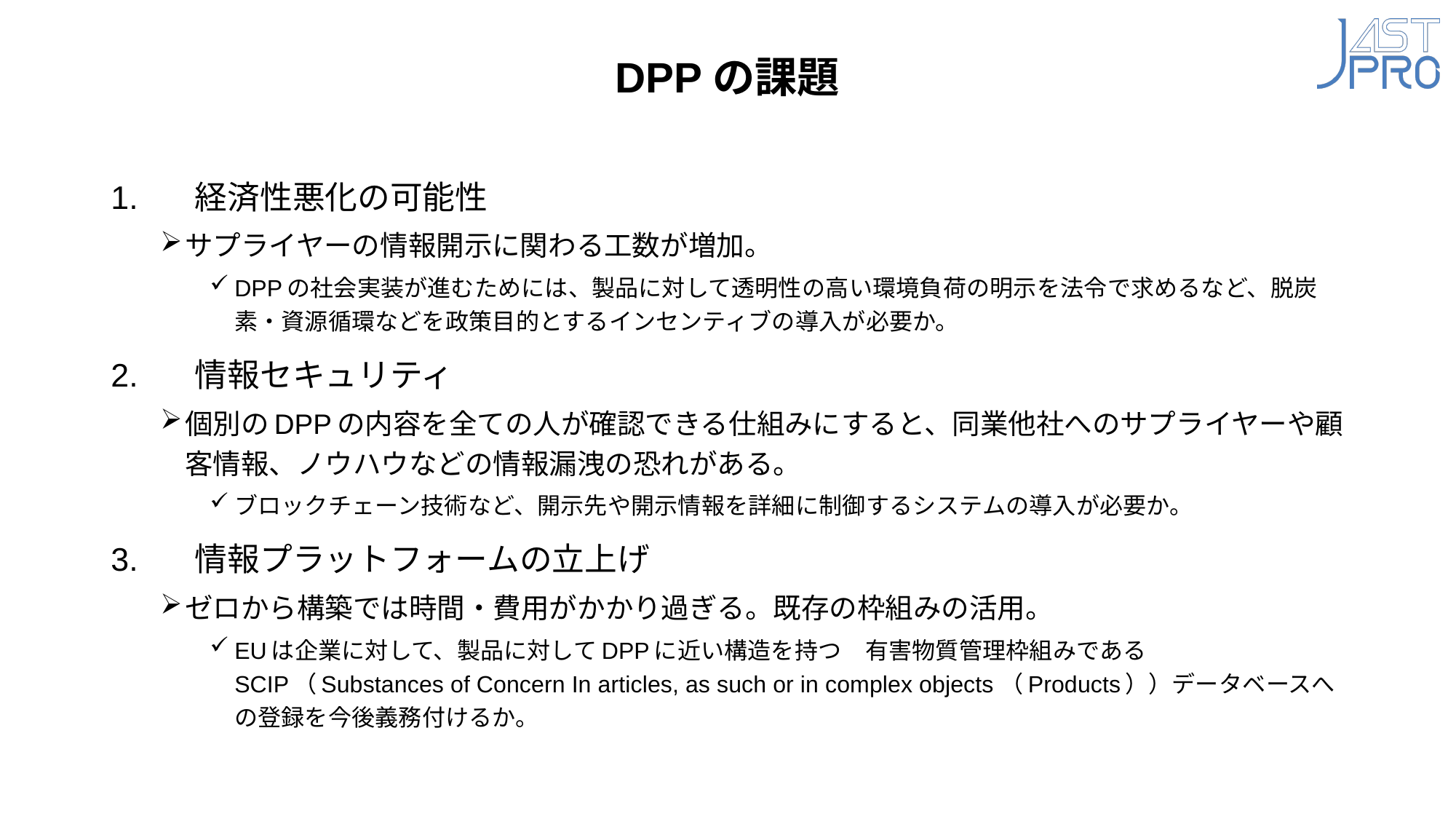

# DPPの課題
1.	経済性悪化の可能性
サプライヤーの情報開示に関わる工数が増加。
DPPの社会実装が進むためには、製品に対して透明性の高い環境負荷の明示を法令で求めるなど、脱炭素・資源循環などを政策目的とするインセンティブの導入が必要か。
2.	情報セキュリティ
個別のDPPの内容を全ての人が確認できる仕組みにすると、同業他社へのサプライヤーや顧客情報、ノウハウなどの情報漏洩の恐れがある。
ブロックチェーン技術など、開示先や開示情報を詳細に制御するシステムの導入が必要か。
3.	情報プラットフォームの立上げ
ゼロから構築では時間・費用がかかり過ぎる。既存の枠組みの活用。
EUは企業に対して、製品に対してDPPに近い構造を持つ　有害物質管理枠組みであるSCIP（Substances of Concern In articles, as such or in complex objects（Products））データベースへの登録を今後義務付けるか。